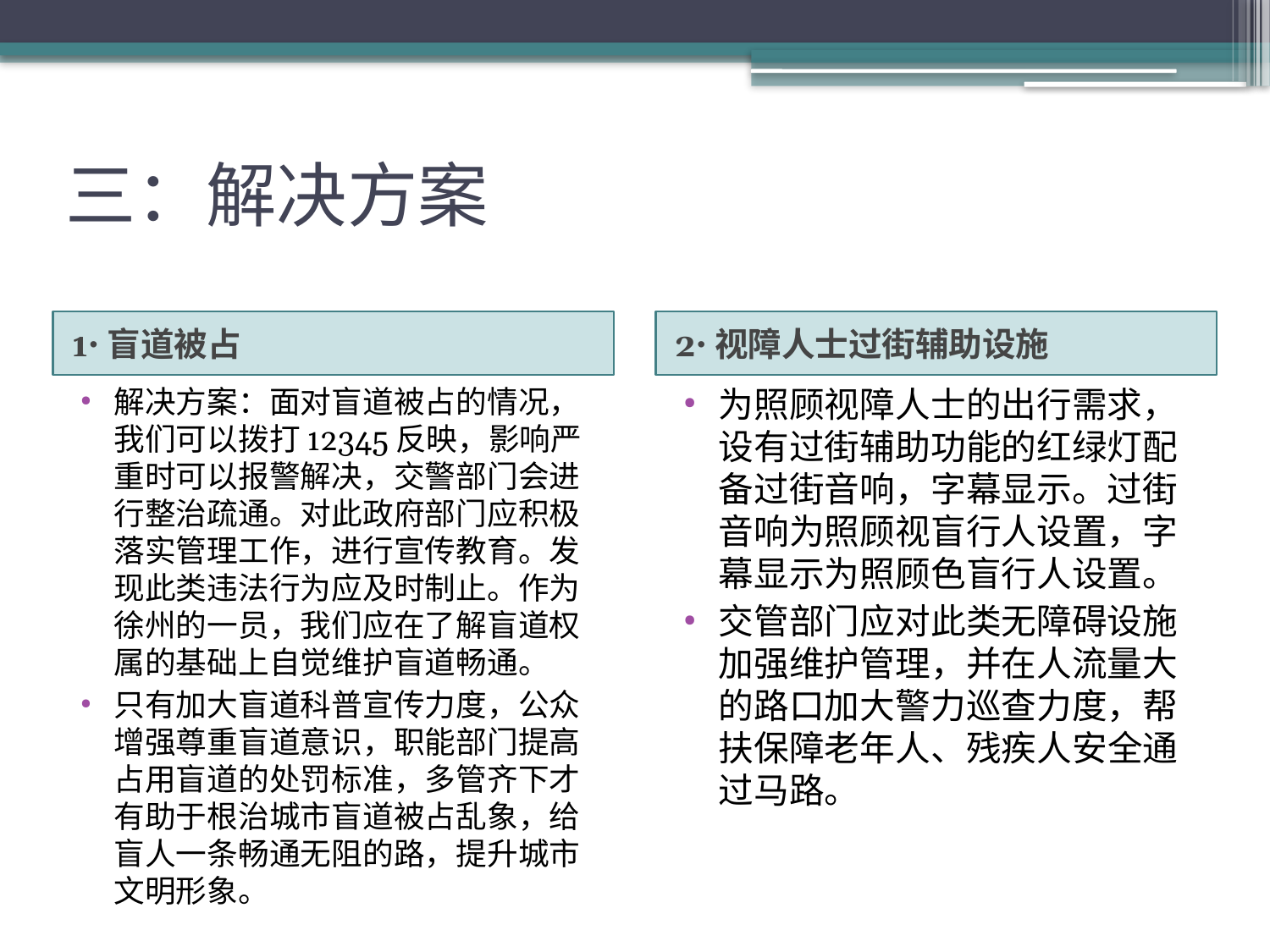

# 三：解决方案
1·盲道被占
2·视障人士过街辅助设施
解决方案：面对盲道被占的情况，我们可以拨打12345反映，影响严重时可以报警解决，交警部门会进行整治疏通。对此政府部门应积极落实管理工作，进行宣传教育。发现此类违法行为应及时制止。作为徐州的一员，我们应在了解盲道权属的基础上自觉维护盲道畅通。
只有加大盲道科普宣传力度，公众增强尊重盲道意识，职能部门提高占用盲道的处罚标准，多管齐下才有助于根治城市盲道被占乱象，给盲人一条畅通无阻的路，提升城市文明形象。
为照顾视障人士的出行需求，设有过街辅助功能的红绿灯配备过街音响，字幕显示。过街音响为照顾视盲行人设置，字幕显示为照顾色盲行人设置。
交管部门应对此类无障碍设施加强维护管理，并在人流量大的路口加大警力巡查力度，帮扶保障老年人、残疾人安全通过马路。